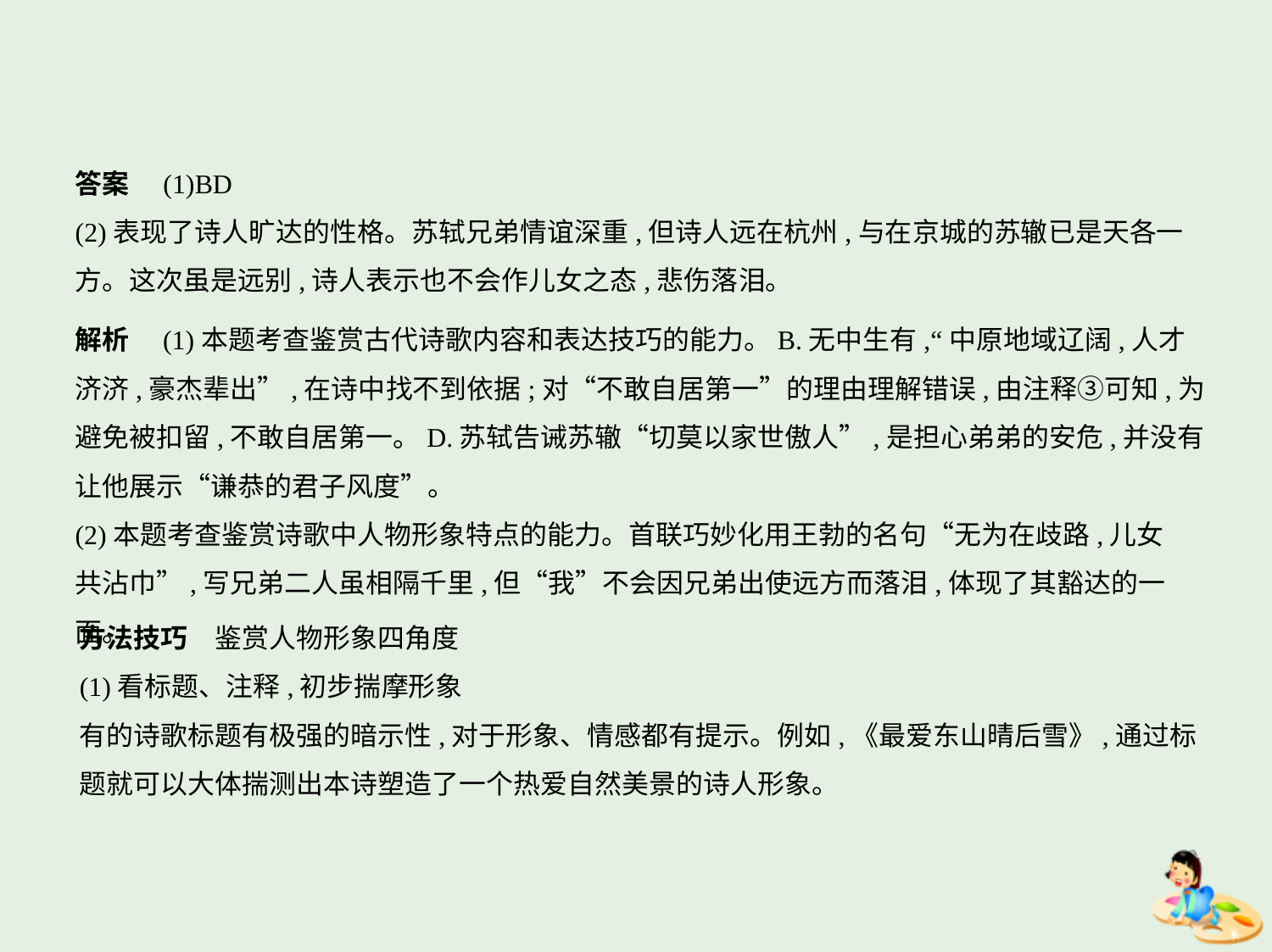

答案　(1)BD
(2)表现了诗人旷达的性格。苏轼兄弟情谊深重,但诗人远在杭州,与在京城的苏辙已是天各一
方。这次虽是远别,诗人表示也不会作儿女之态,悲伤落泪。
解析　(1)本题考查鉴赏古代诗歌内容和表达技巧的能力。B.无中生有,“中原地域辽阔,人才
济济,豪杰辈出”,在诗中找不到依据;对“不敢自居第一”的理由理解错误,由注释③可知,为
避免被扣留,不敢自居第一。D.苏轼告诫苏辙“切莫以家世傲人”,是担心弟弟的安危,并没有
让他展示“谦恭的君子风度”。
(2)本题考查鉴赏诗歌中人物形象特点的能力。首联巧妙化用王勃的名句“无为在歧路,儿女
共沾巾”,写兄弟二人虽相隔千里,但“我”不会因兄弟出使远方而落泪,体现了其豁达的一面。
方法技巧　鉴赏人物形象四角度
(1)看标题、注释,初步揣摩形象
有的诗歌标题有极强的暗示性,对于形象、情感都有提示。例如,《最爱东山晴后雪》,通过标
题就可以大体揣测出本诗塑造了一个热爱自然美景的诗人形象。